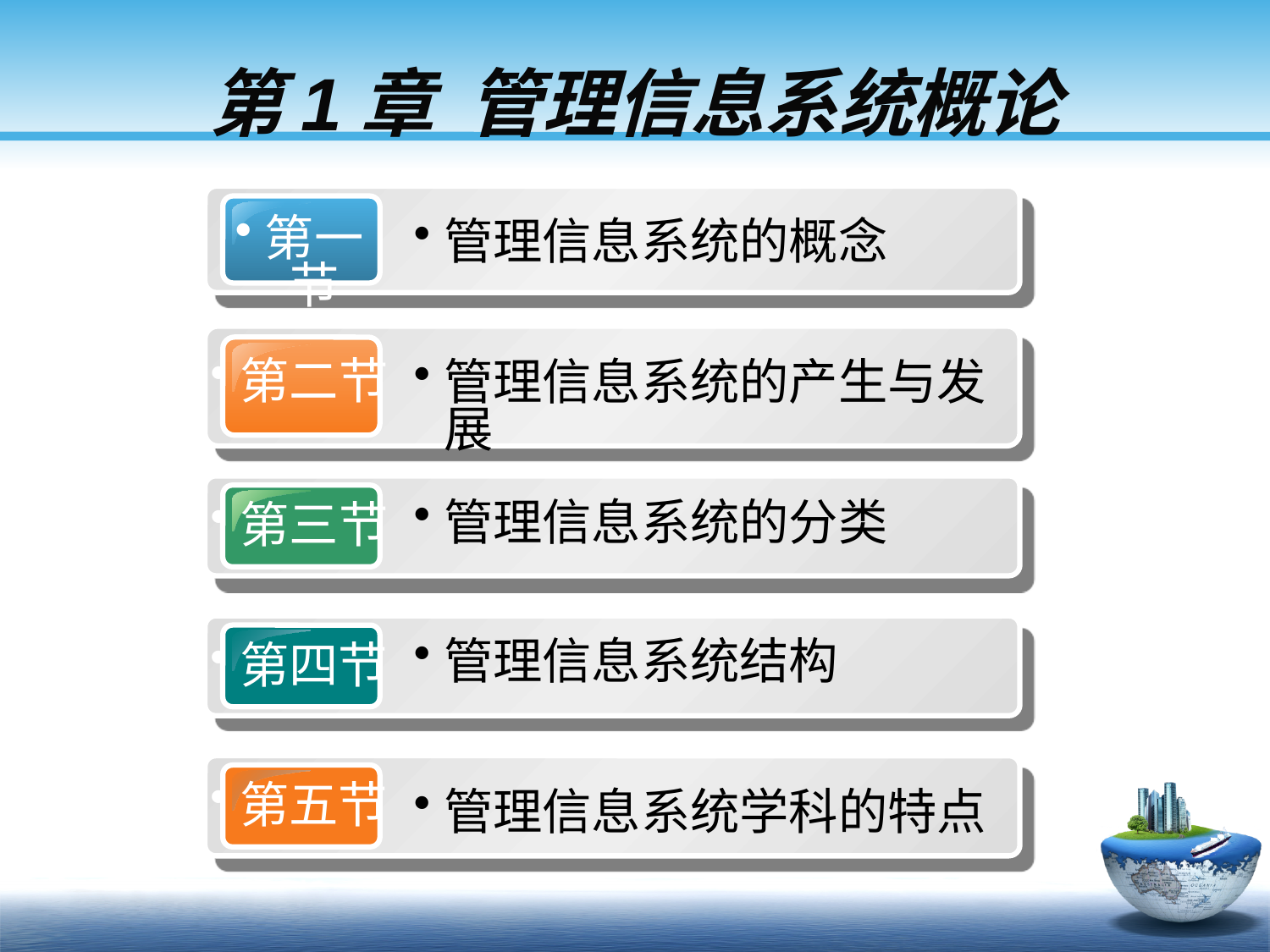

# 第1章  管理信息系统概论

第一节
管理信息系统的概念

第二节
管理信息系统的产生与发展

第三节
管理信息系统的分类

第四节
管理信息系统结构

第五节
管理信息系统学科的特点